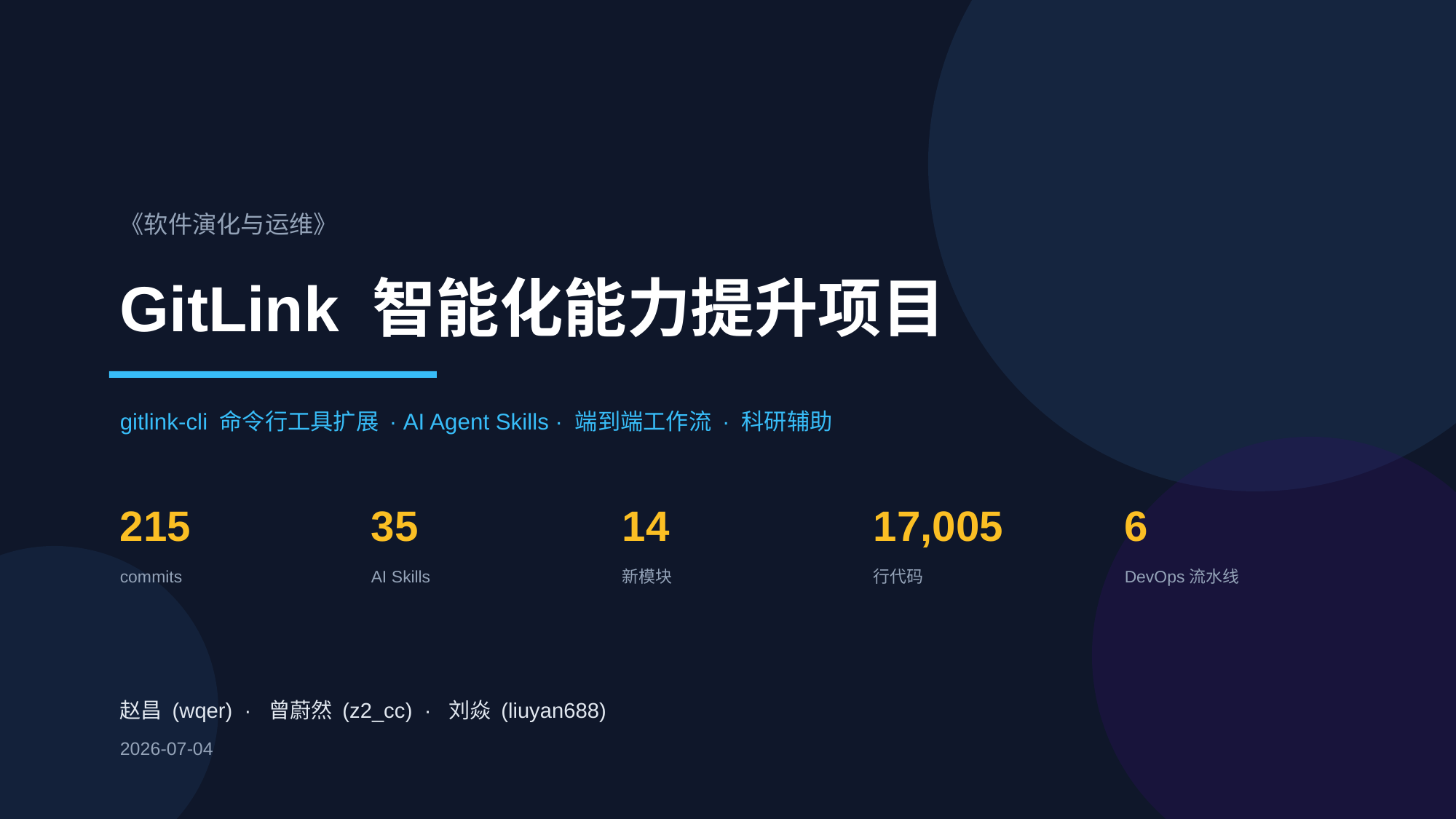

《软件演化与运维》
GitLink 智能化能力提升项目

gitlink-cli 命令行工具扩展 · AI Agent Skills · 端到端工作流 · 科研辅助

215
35
14
17,005
6

commits
AI Skills
新模块
行代码
DevOps流水线
赵昌 (wqer)  ·  曾蔚然 (z2_cc)  ·  刘焱 (liuyan688)
2026-07-04